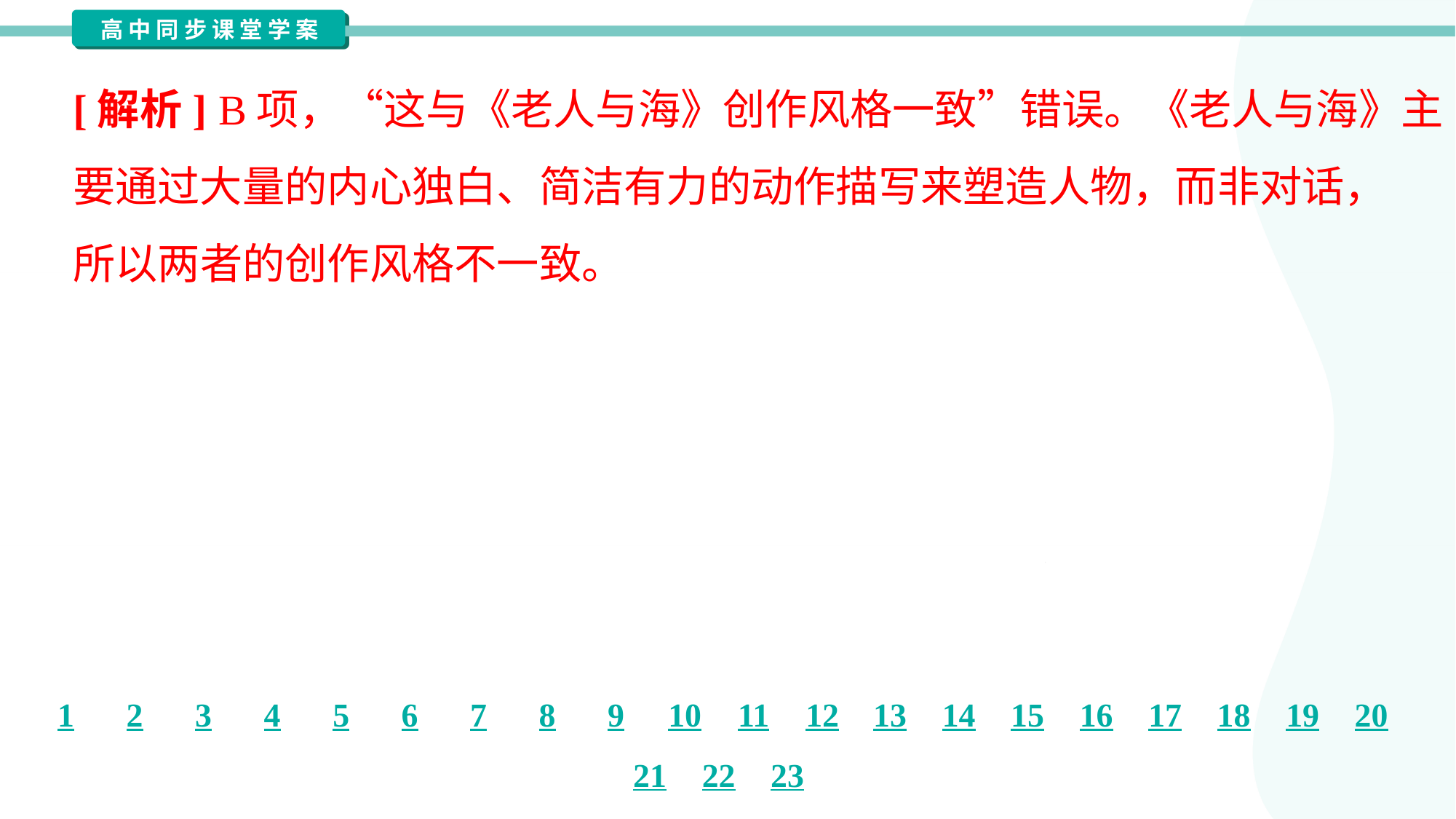

[解析] B项，“这与《老人与海》创作风格一致”错误。《老人与海》主
要通过大量的内心独白、简洁有力的动作描写来塑造人物，而非对话，
所以两者的创作风格不一致。